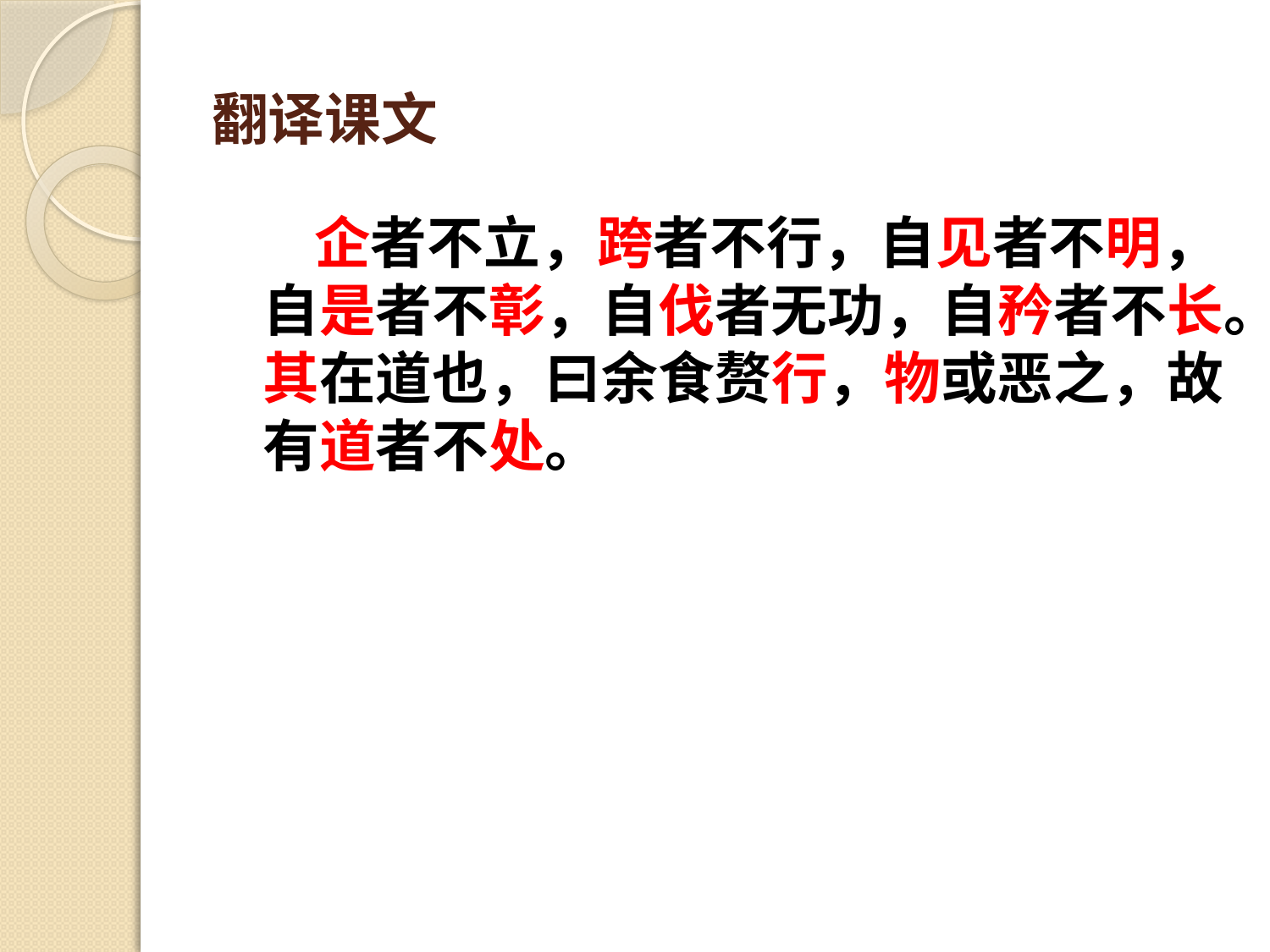

# 翻译课文
      企者不立，跨者不行，自见者不明，自是者不彰，自伐者无功，自矜者不长。其在道也，曰余食赘行，物或恶之，故有道者不处。